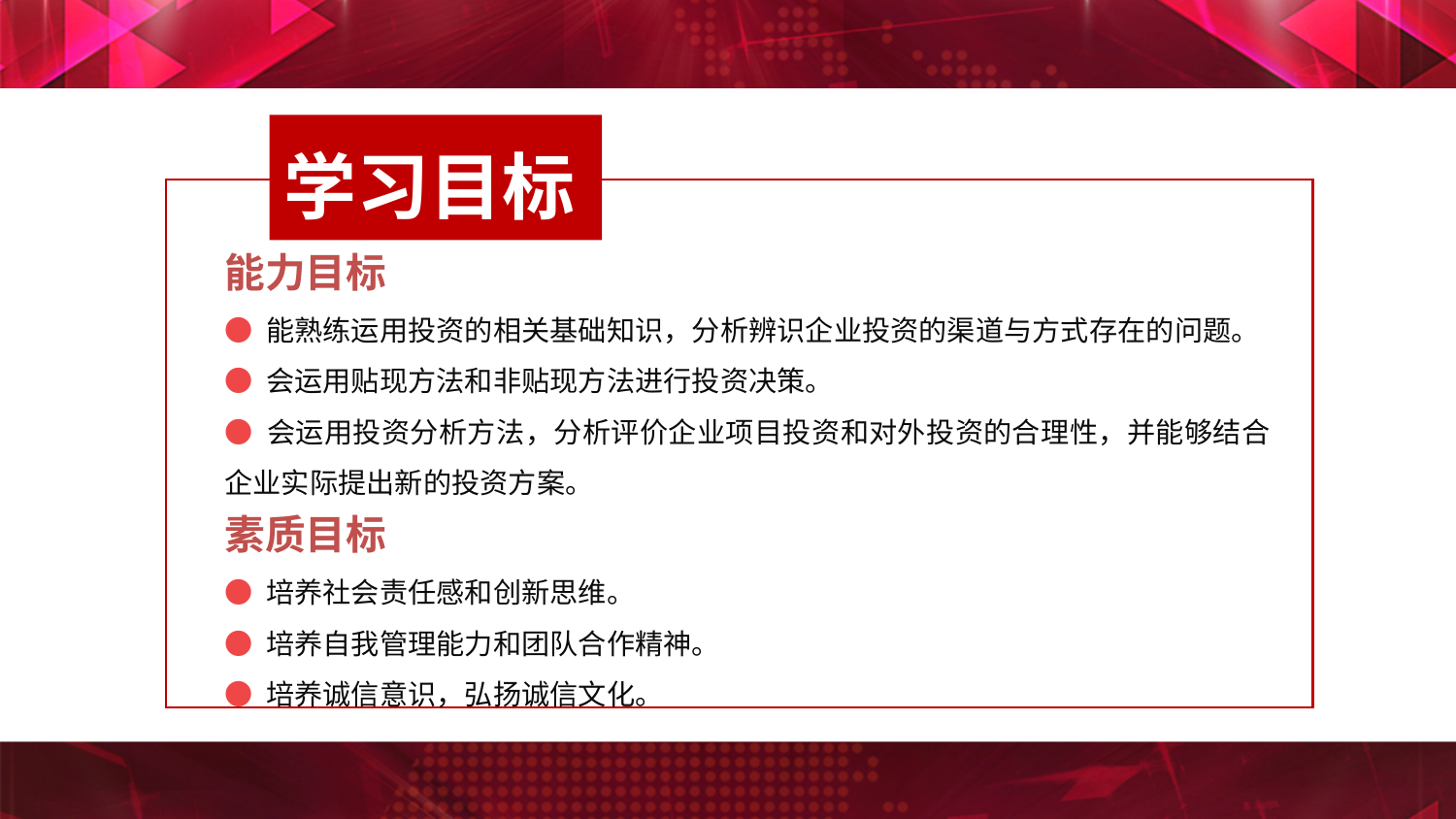

学习目标

能力目标
● 能熟练运用投资的相关基础知识，分析辨识企业投资的渠道与方式存在的问题。
● 会运用贴现方法和非贴现方法进行投资决策。
● 会运用投资分析方法，分析评价企业项目投资和对外投资的合理性，并能够结合企业实际提出新的投资方案。
素质目标
● 培养社会责任感和创新思维。
● 培养自我管理能力和团队合作精神。
● 培养诚信意识，弘扬诚信文化。